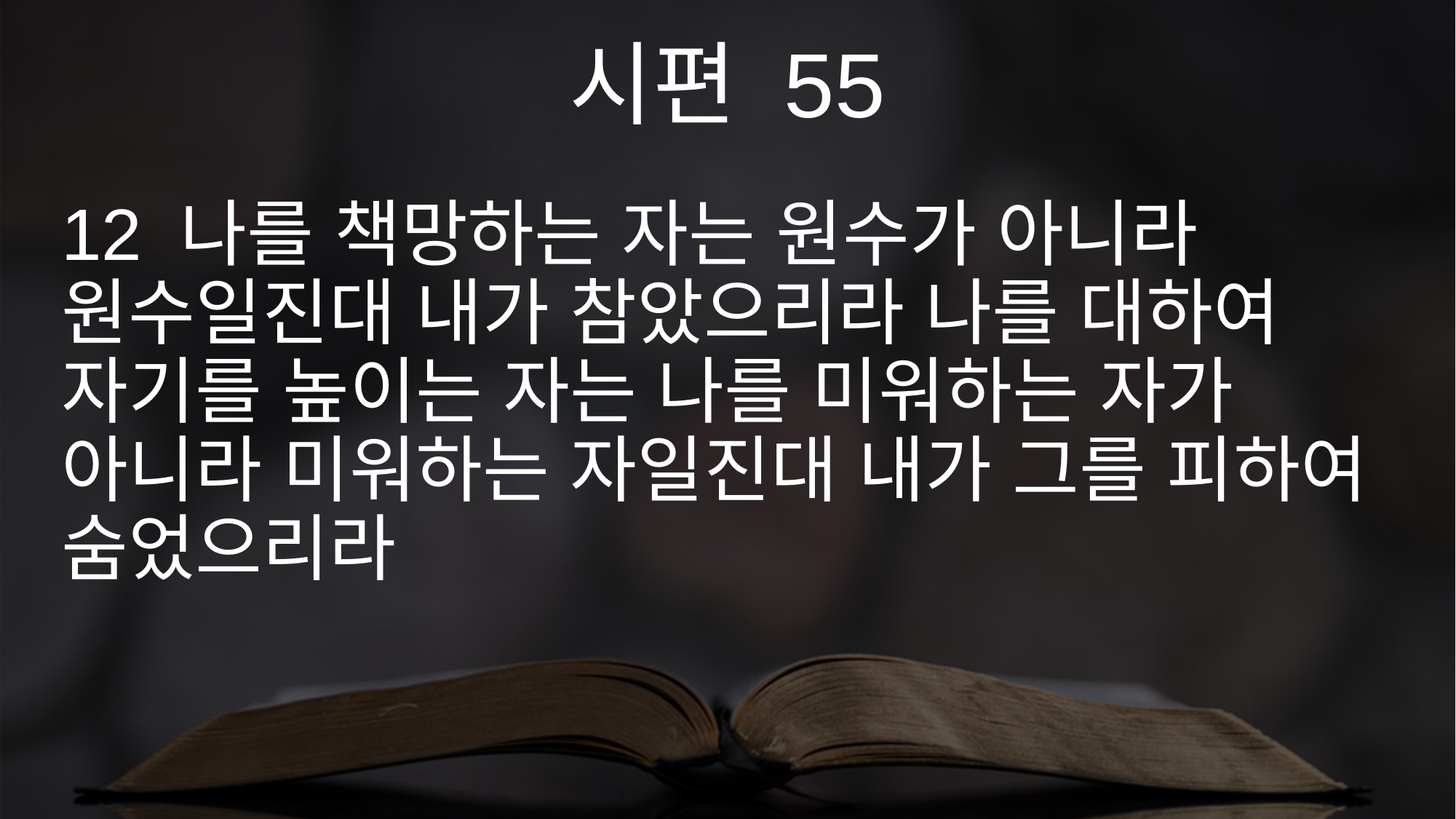

시편 55
12 나를 책망하는 자는 원수가 아니라 원수일진대 내가 참았으리라 나를 대하여 자기를 높이는 자는 나를 미워하는 자가 아니라 미워하는 자일진대 내가 그를 피하여 숨었으리라